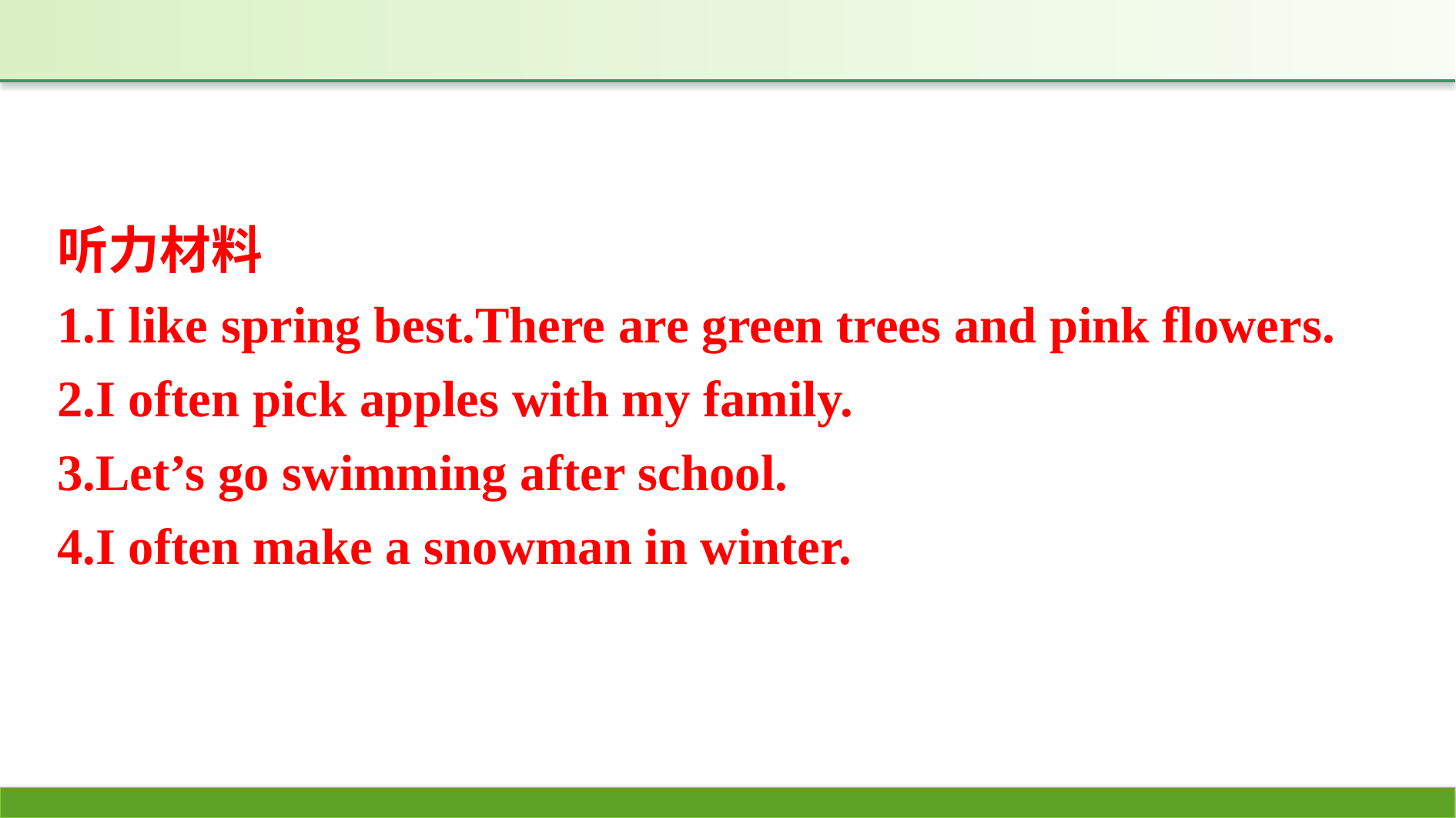

听力材料
1.I like spring best.There are green trees and pink flowers.
2.I often pick apples with my family.
3.Let’s go swimming after school.
4.I often make a snowman in winter.